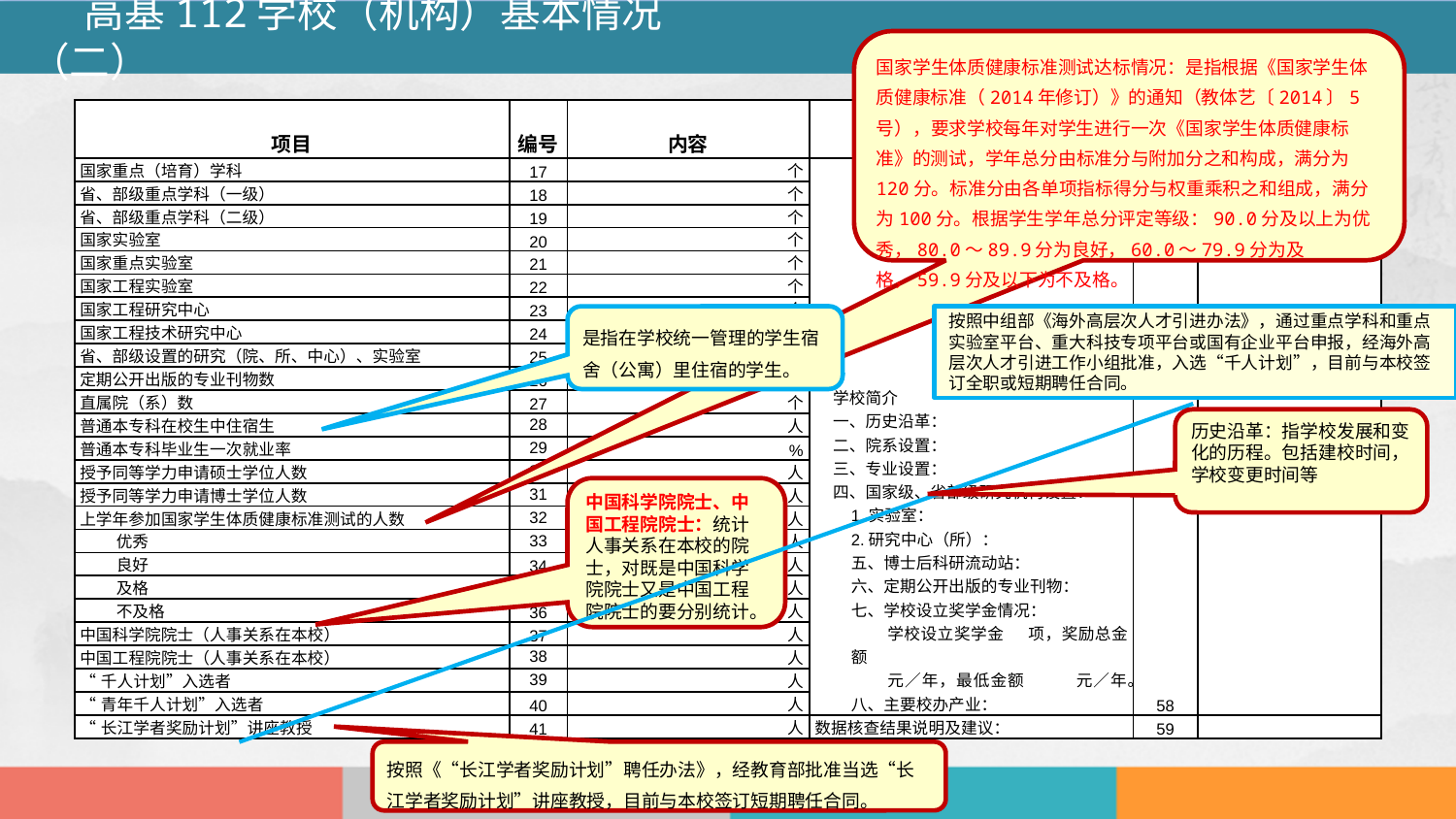

高基112学校（机构）基本情况（二）
国家学生体质健康标准测试达标情况：是指根据《国家学生体质健康标准（2014年修订）》的通知（教体艺〔2014〕5号），要求学校每年对学生进行一次《国家学生体质健康标准》的测试，学年总分由标准分与附加分之和构成，满分为120分。标准分由各单项指标得分与权重乘积之和组成，满分为100分。根据学生学年总分评定等级：90.0分及以上为优秀，80.0～89.9分为良好，60.0～79.9分为及格，59.9分及以下为不及格。
| 项目 | 编号 | 内容 | 项目 | 编号 | 内容 |
| --- | --- | --- | --- | --- | --- |
| 国家重点（培育）学科 | 17 | 个 | 学校简介 一、历史沿革： 二、院系设置： 三、专业设置： 四、国家级、省部级研究机构设置： 1.实验室： 2.研究中心（所）： 五、博士后科研流动站： 六、定期公开出版的专业刊物： 七、学校设立奖学金情况： 学校设立奖学金 项，奖励总金额 元／年，最低金额　　　元／年。 八、主要校办产业： | 58 |  |
| 省、部级重点学科（一级） | 18 | 个 |  |  |  |
| 省、部级重点学科（二级） | 19 | 个 |  |  |  |
| 国家实验室 | 20 | 个 |  |  |  |
| 国家重点实验室 | 21 | 个 |  |  |  |
| 国家工程实验室 | 22 | 个 |  |  |  |
| 国家工程研究中心 | 23 | 个 |  |  |  |
| 国家工程技术研究中心 | 24 | 个 |  |  |  |
| 省、部级设置的研究（院、所、中心）、实验室 | 25 | 个 |  |  |  |
| 定期公开出版的专业刊物数 | 26 | 种 |  |  |  |
| 直属院（系）数 | 27 | 个 |  |  |  |
| 普通本专科在校生中住宿生 | 28 | 人 |  |  |  |
| 普通本专科毕业生一次就业率 | 29 | % |  |  |  |
| 授予同等学力申请硕士学位人数 | 30 | 人 |  |  |  |
| 授予同等学力申请博士学位人数 | 31 | 人 |  |  |  |
| 上学年参加国家学生体质健康标准测试的人数 | 32 | 人 |  |  |  |
| 优秀 | 33 | 人 |  |  |  |
| 良好 | 34 | 人 |  |  |  |
| 及格 | 35 | 人 |  |  |  |
| 不及格 | 36 | 人 |  |  |  |
| 中国科学院院士（人事关系在本校） | 37 | 人 |  |  |  |
| 中国工程院院士（人事关系在本校） | 38 | 人 |  |  |  |
| “千人计划”入选者 | 39 | 人 |  |  |  |
| “青年千人计划”入选者 | 40 | 人 |  |  |  |
| “长江学者奖励计划”讲座教授 | 41 | 人 | 数据核查结果说明及建议： | 59 |  |
是指在学校统一管理的学生宿舍（公寓）里住宿的学生。
按照中组部《海外高层次人才引进办法》，通过重点学科和重点实验室平台、重大科技专项平台或国有企业平台申报，经海外高层次人才引进工作小组批准，入选“千人计划”，目前与本校签订全职或短期聘任合同。
历史沿革：指学校发展和变化的历程。包括建校时间，学校变更时间等
中国科学院院士、中国工程院院士：统计人事关系在本校的院士，对既是中国科学院院士又是中国工程院院士的要分别统计。
按照《“长江学者奖励计划”聘任办法》，经教育部批准当选“长江学者奖励计划”讲座教授，目前与本校签订短期聘任合同。